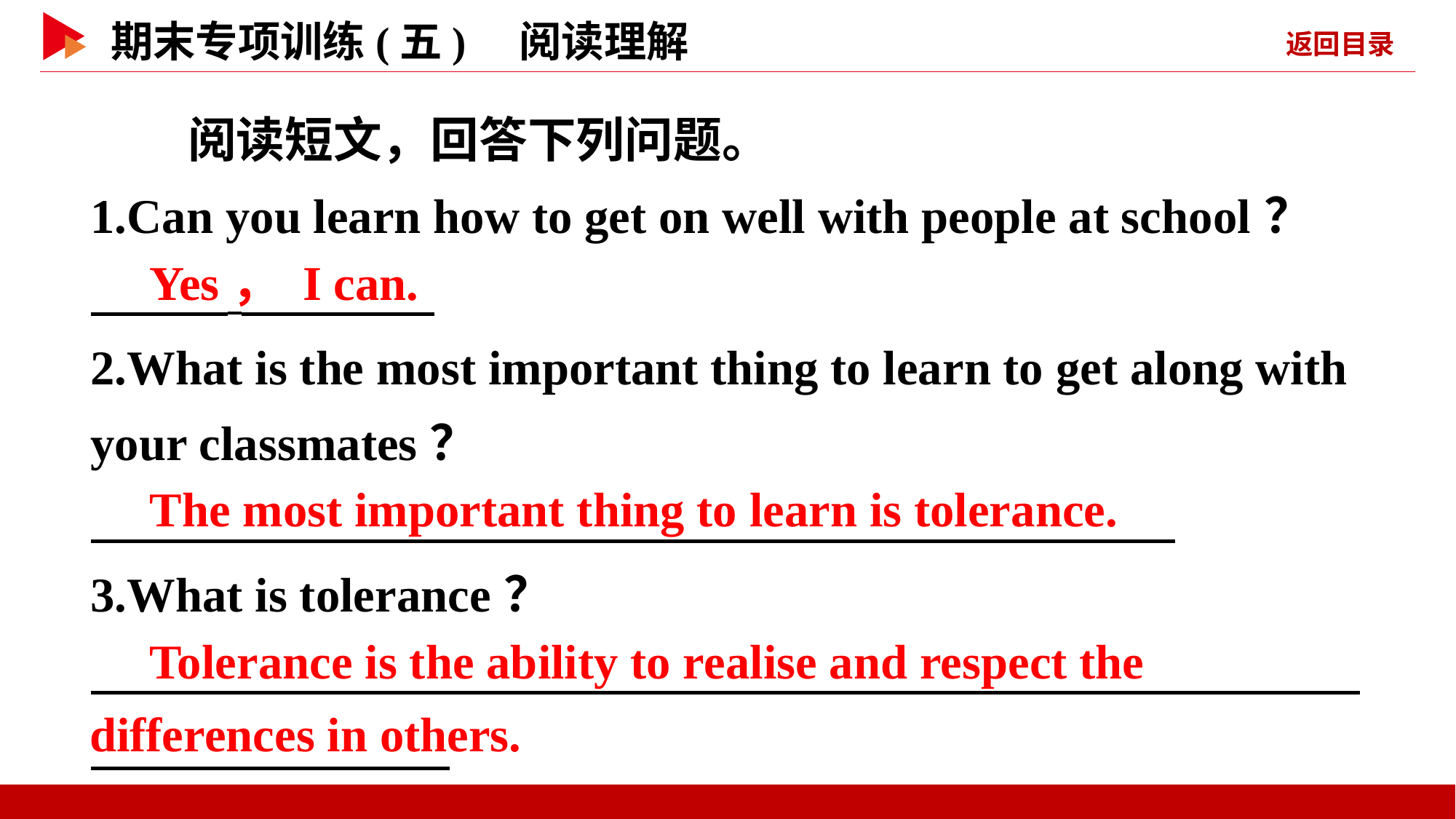

阅读短文，回答下列问题。
1.Can you learn how to get on well with people at school？

2.What is the most important thing to learn to get along with your classmates？

3.What is tolerance？

　Yes， I can.
　The most important thing to learn is tolerance.
　Tolerance is the ability to realise and respect the
differences in others.